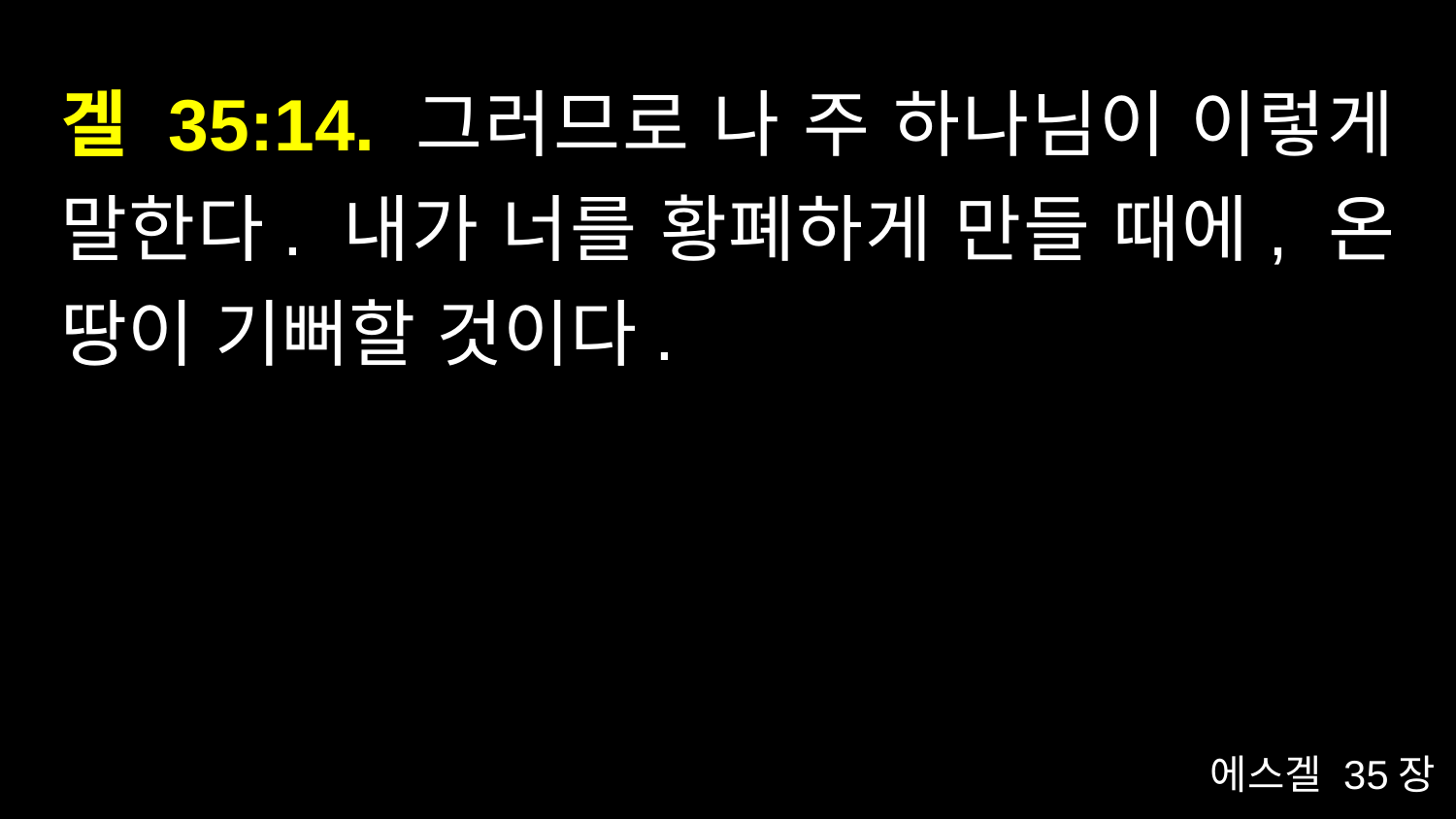

# 겔 35:14. 그러므로 나 주 하나님이 이렇게 말한다. 내가 너를 황폐하게 만들 때에, 온 땅이 기뻐할 것이다.
에스겔 35장